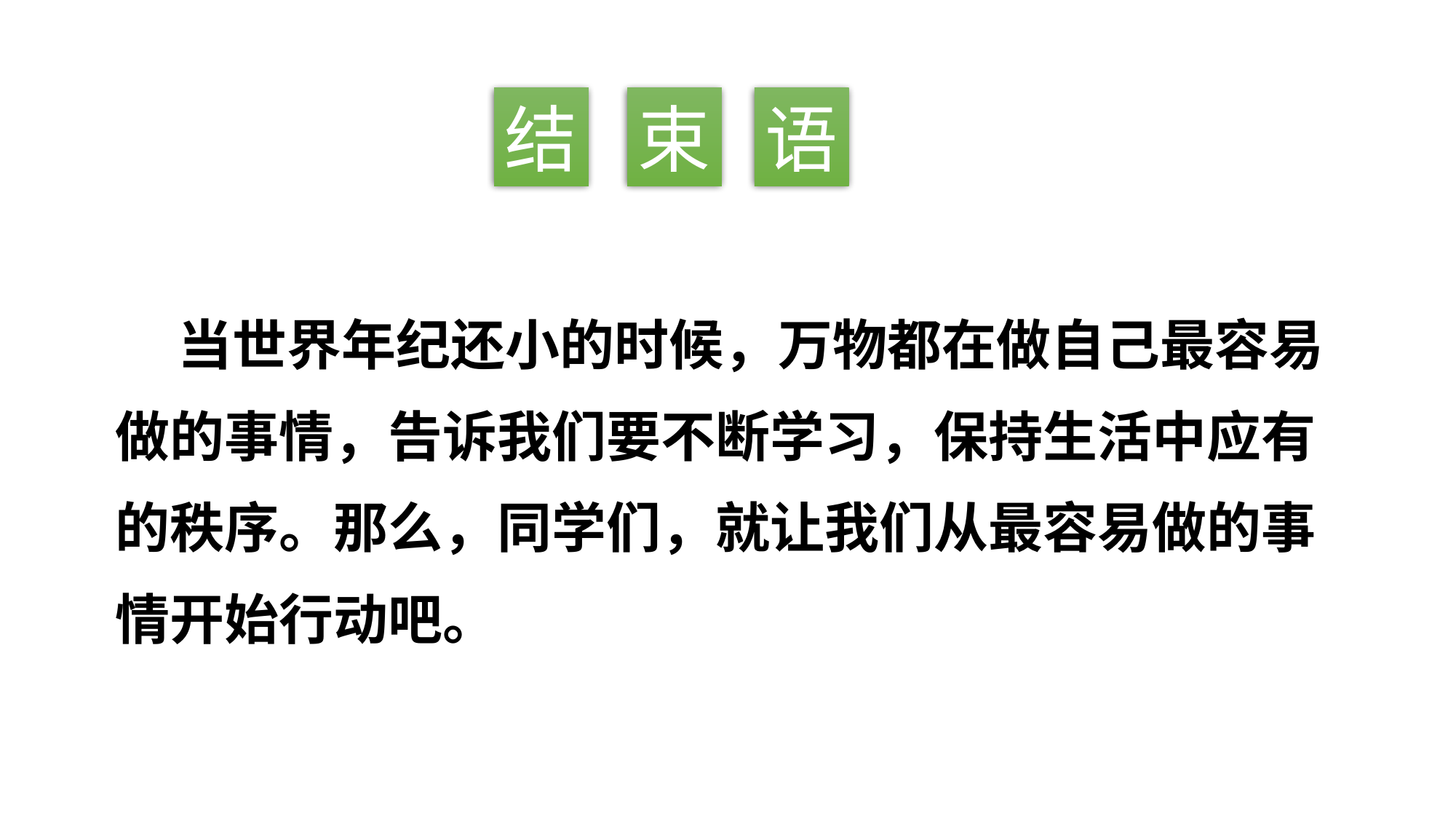

结
束
语
    当世界年纪还小的时候，万物都在做自己最容易做的事情，告诉我们要不断学习，保持生活中应有的秩序。那么，同学们，就让我们从最容易做的事情开始行动吧。